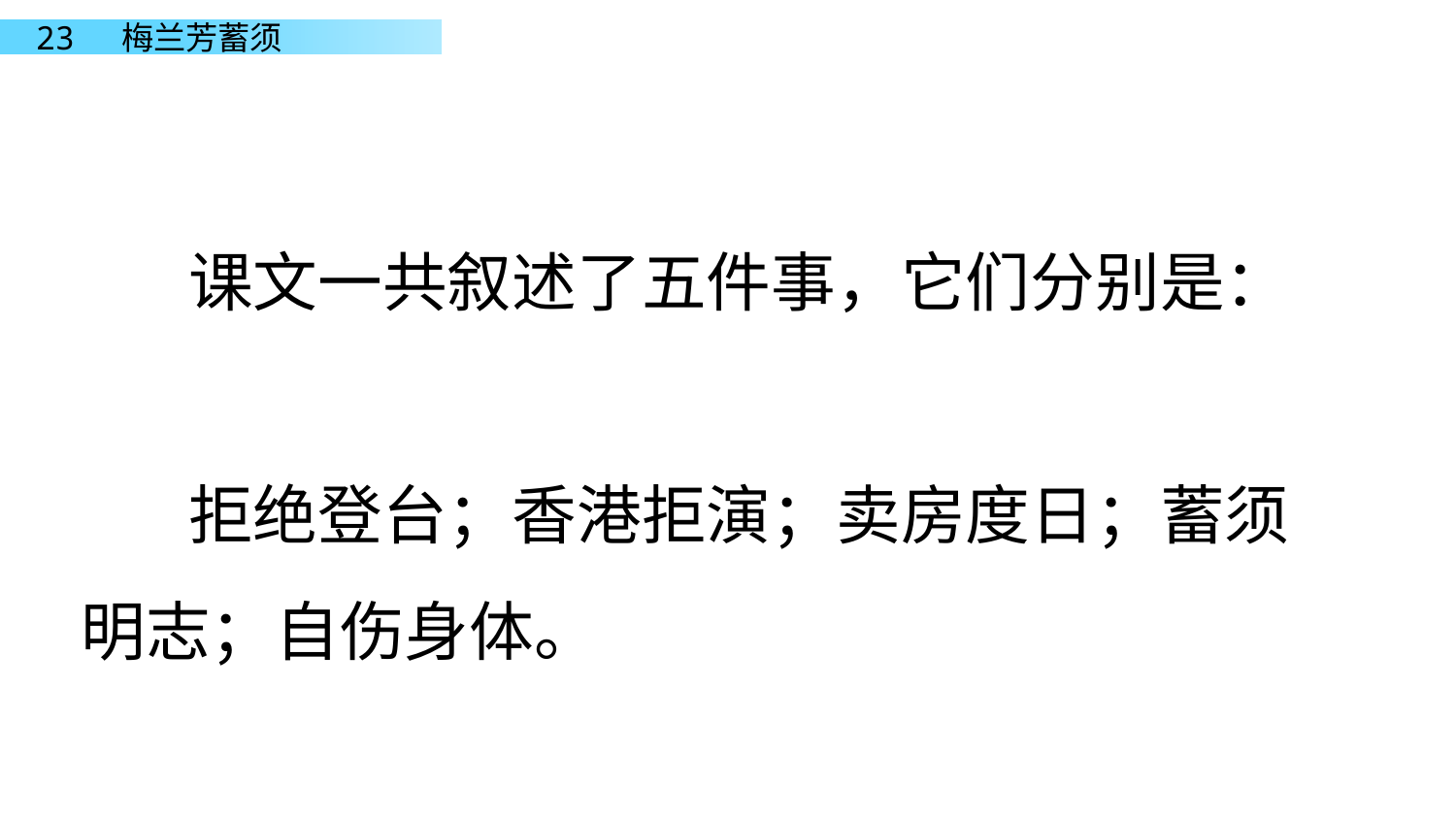

课文一共叙述了五件事，它们分别是：
   拒绝登台；香港拒演；卖房度日；蓄须明志；自伤身体。